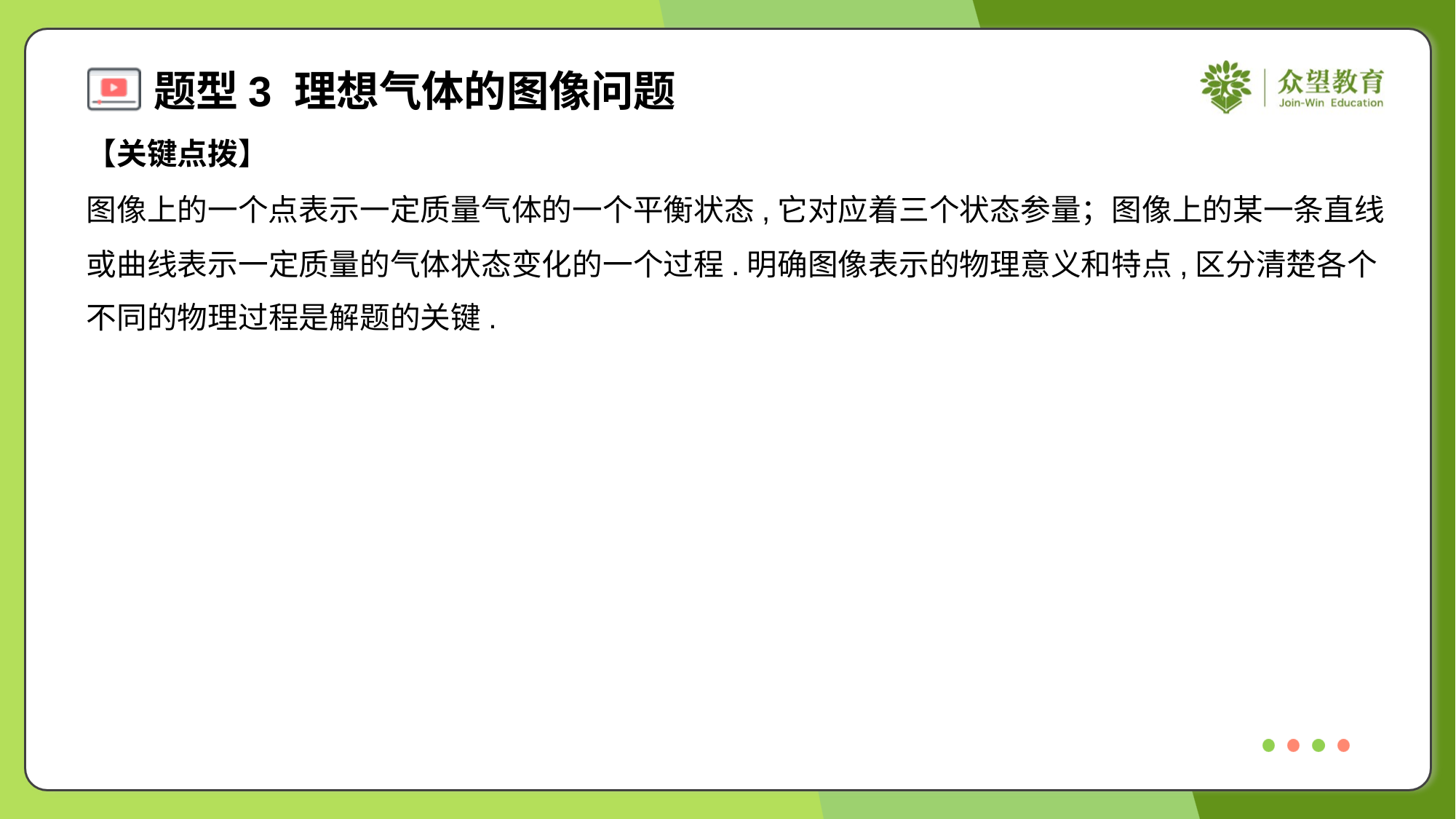

【关键点拨】
图像上的一个点表示一定质量气体的一个平衡状态,它对应着三个状态参量；图像上的某一条直线
或曲线表示一定质量的气体状态变化的一个过程.明确图像表示的物理意义和特点,区分清楚各个
不同的物理过程是解题的关键.